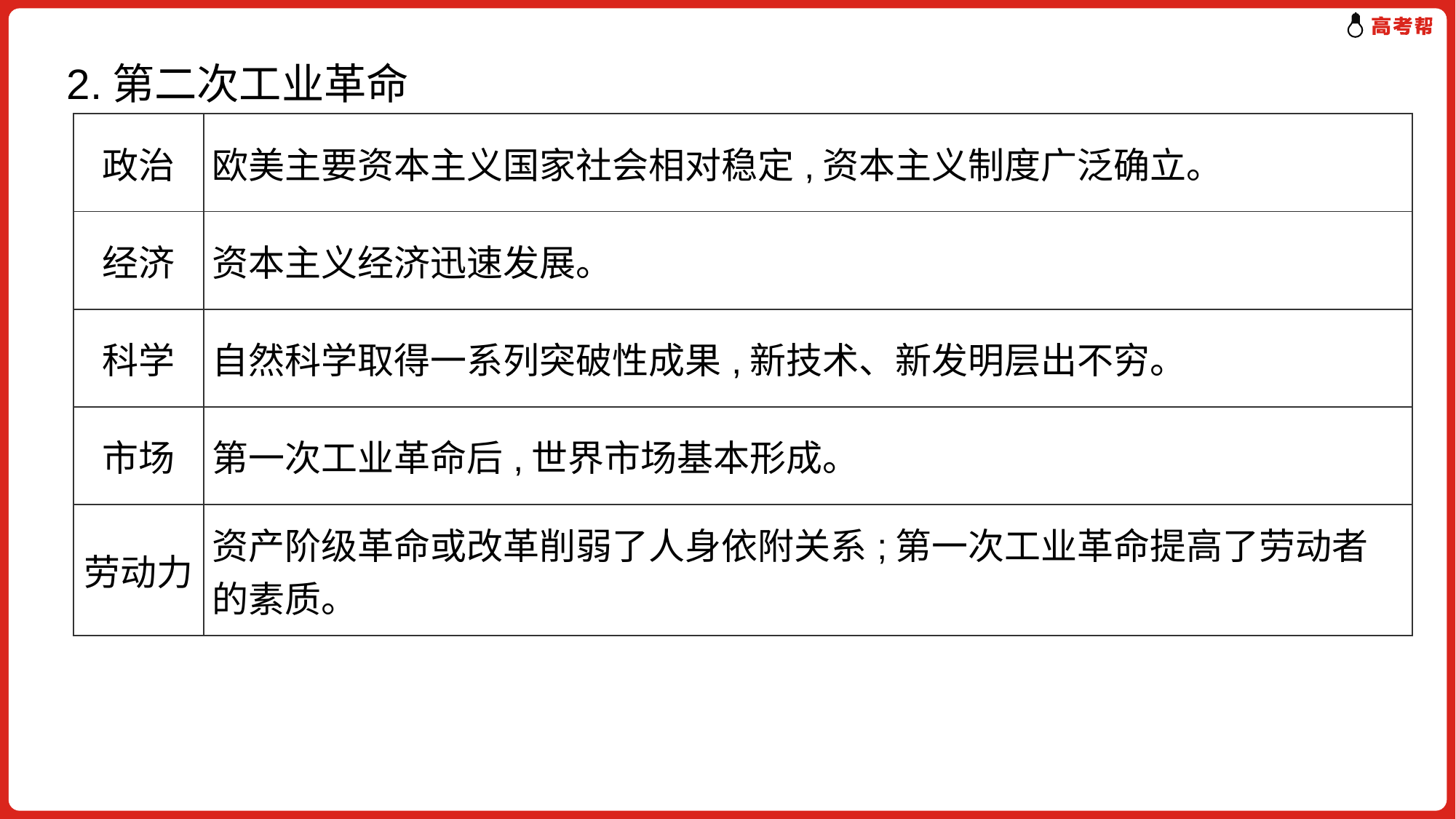

2.第二次工业革命
| 政治 | 欧美主要资本主义国家社会相对稳定,资本主义制度广泛确立。 |
| --- | --- |
| 经济 | 资本主义经济迅速发展。 |
| 科学 | 自然科学取得一系列突破性成果,新技术、新发明层出不穷。 |
| 市场 | 第一次工业革命后,世界市场基本形成。 |
| 劳动力 | 资产阶级革命或改革削弱了人身依附关系;第一次工业革命提高了劳动者的素质。 |